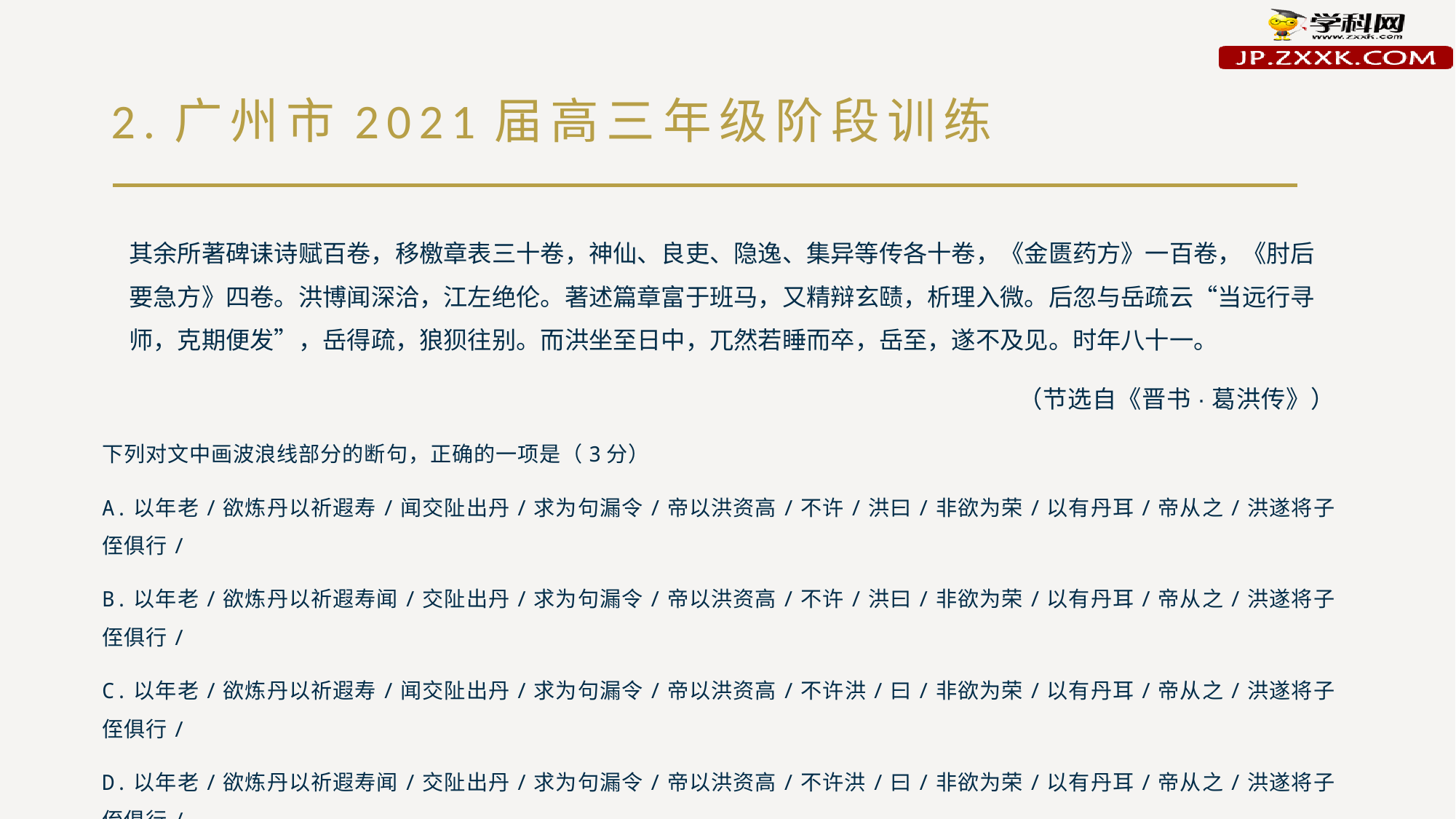

# 2.广州市2021届高三年级阶段训练
其余所著碑诔诗赋百卷，移檄章表三十卷，神仙、良吏、隐逸、集异等传各十卷，《金匮药方》一百卷，《肘后要急方》四卷。洪博闻深洽，江左绝伦。著述篇章富于班马，又精辩玄赜，析理入微。后忽与岳疏云“当远行寻师，克期便发”，岳得疏，狼狈往别。而洪坐至日中，兀然若睡而卒，岳至，遂不及见。时年八十一。
（节选自《晋书·葛洪传》）
下列对文中画波浪线部分的断句，正确的一项是（3分）
A.以年老/欲炼丹以祈遐寿/闻交阯出丹/求为句漏令/帝以洪资高/不许/洪曰/非欲为荣/以有丹耳/帝从之/洪遂将子侄俱行/
B.以年老/欲炼丹以祈遐寿闻/交阯出丹/求为句漏令/帝以洪资高/不许/洪曰/非欲为荣/以有丹耳/帝从之/洪遂将子侄俱行/
C.以年老/欲炼丹以祈遐寿/闻交阯出丹/求为句漏令/帝以洪资高/不许洪/曰/非欲为荣/以有丹耳/帝从之/洪遂将子侄俱行/
D.以年老/欲炼丹以祈遐寿闻/交阯出丹/求为句漏令/帝以洪资高/不许洪/曰/非欲为荣/以有丹耳/帝从之/洪遂将子侄俱行/